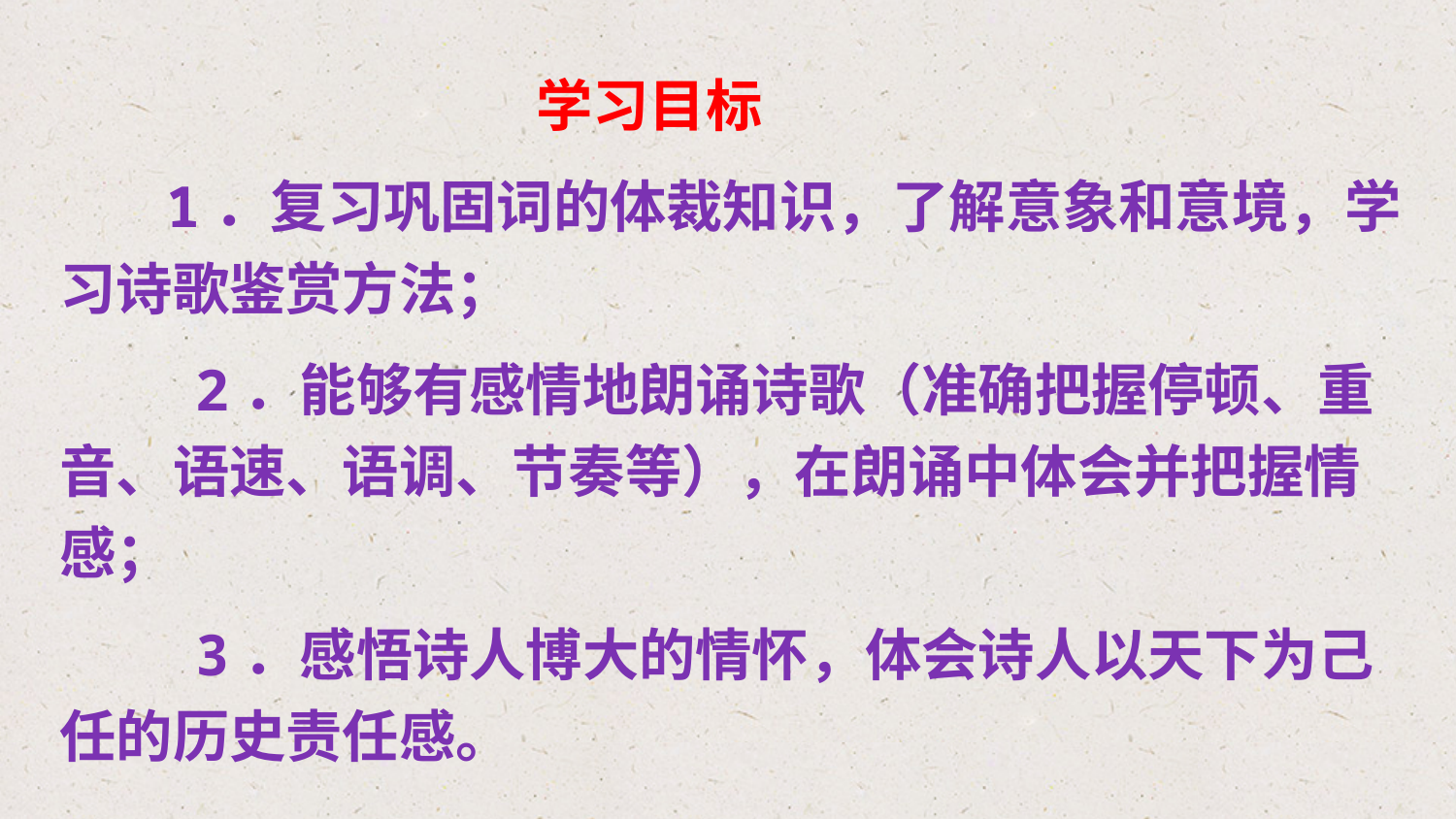

学习目标
    1．复习巩固词的体裁知识，了解意象和意境，学习诗歌鉴赏方法；
    2．能够有感情地朗诵诗歌（准确把握停顿、重音、语速、语调、节奏等），在朗诵中体会并把握情感；
    3．感悟诗人博大的情怀，体会诗人以天下为己任的历史责任感。